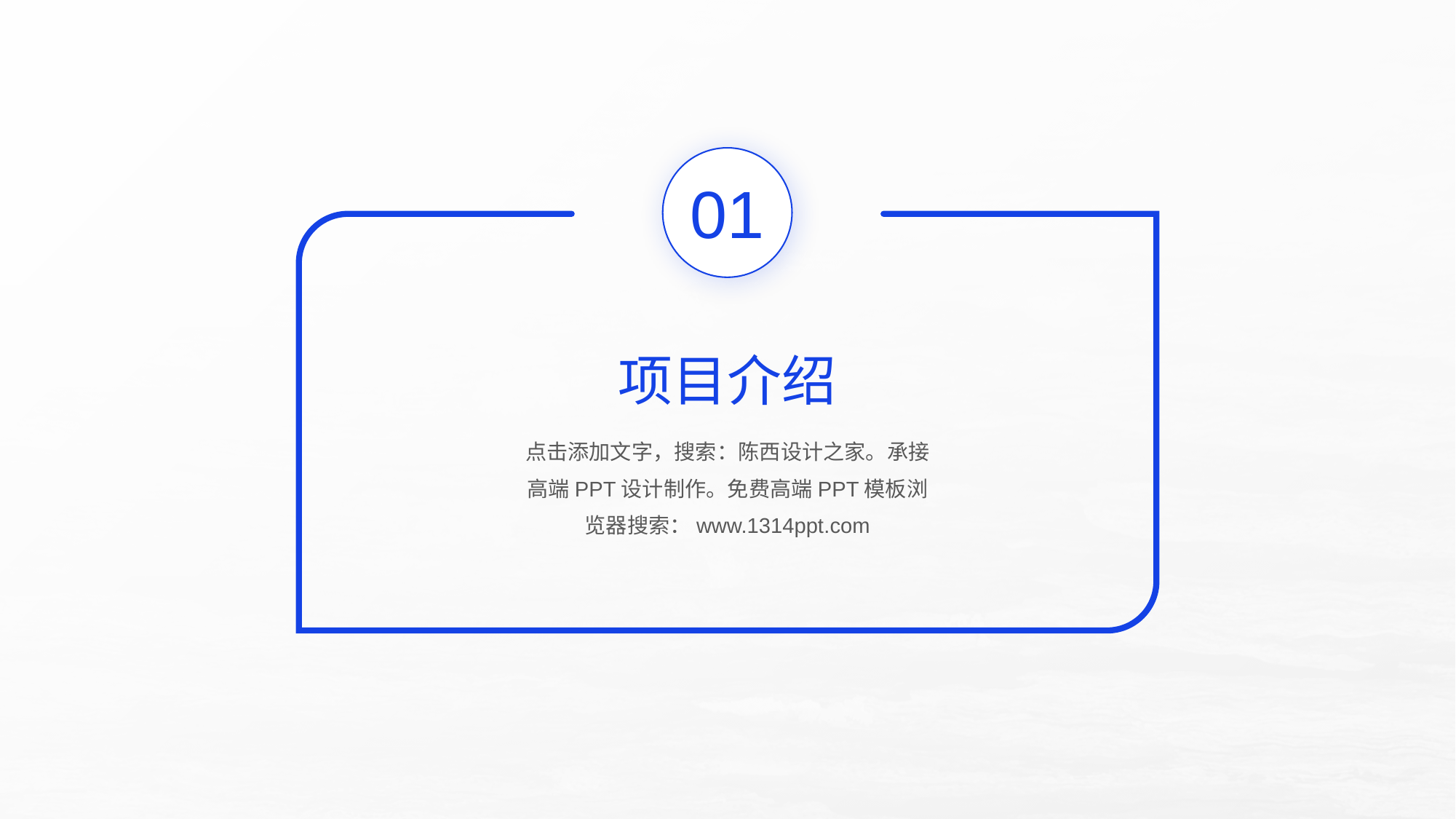

©版权所有：陈西设计之家(微信号：2090298045）
©版权所属公司：合肥陈西文化传媒科技有限公司

01

项目介绍
点击添加文字，搜索：陈西设计之家。承接高端PPT设计制作。免费高端PPT模板浏览器搜索：www.1314ppt.com
©版权所有：陈西设计之家(微信号：2090298045）
©版权所属公司：合肥陈西文化传媒科技有限公司